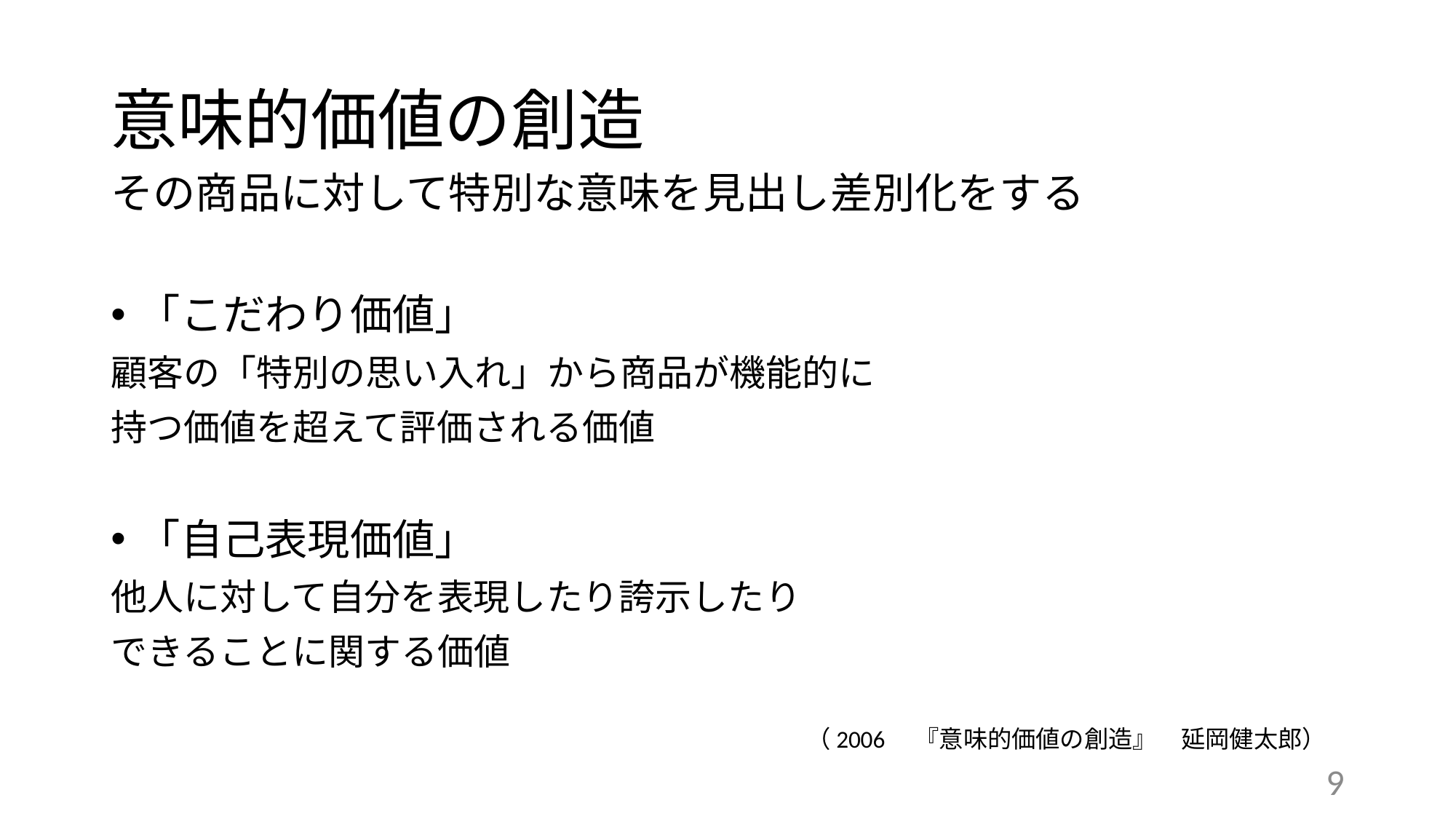

# 意味的価値の創造
その商品に対して特別な意味を見出し差別化をする

「こだわり価値」
顧客の「特別の思い入れ」から商品が機能的に
持つ価値を超えて評価される価値

「自己表現価値」
他人に対して自分を表現したり誇示したり
できることに関する価値
（2006　『意味的価値の創造』　延岡健太郎）
9